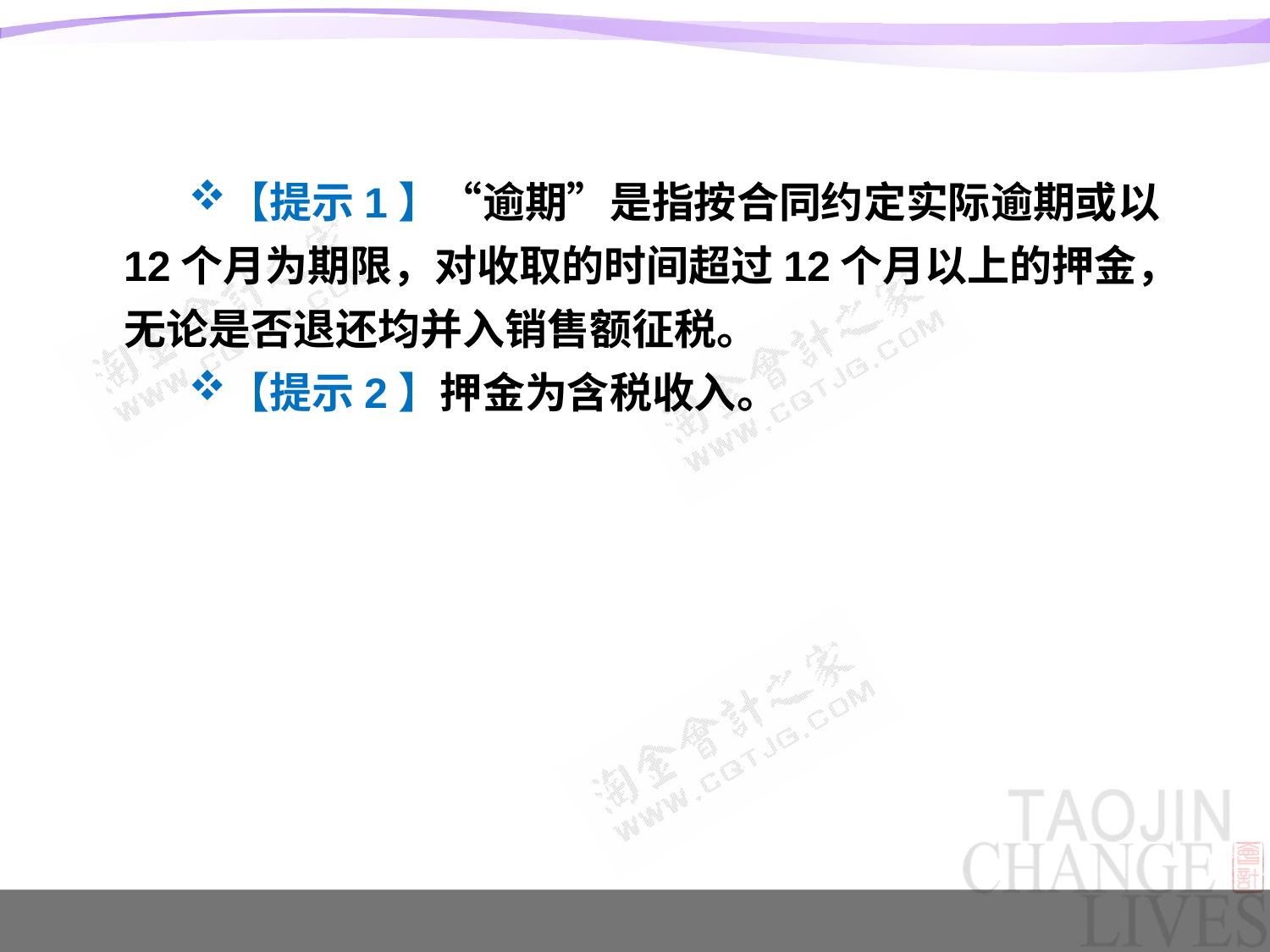

#
【提示1】“逾期”是指按合同约定实际逾期或以12个月为期限，对收取的时间超过12个月以上的押金，无论是否退还均并入销售额征税。
【提示2】押金为含税收入。